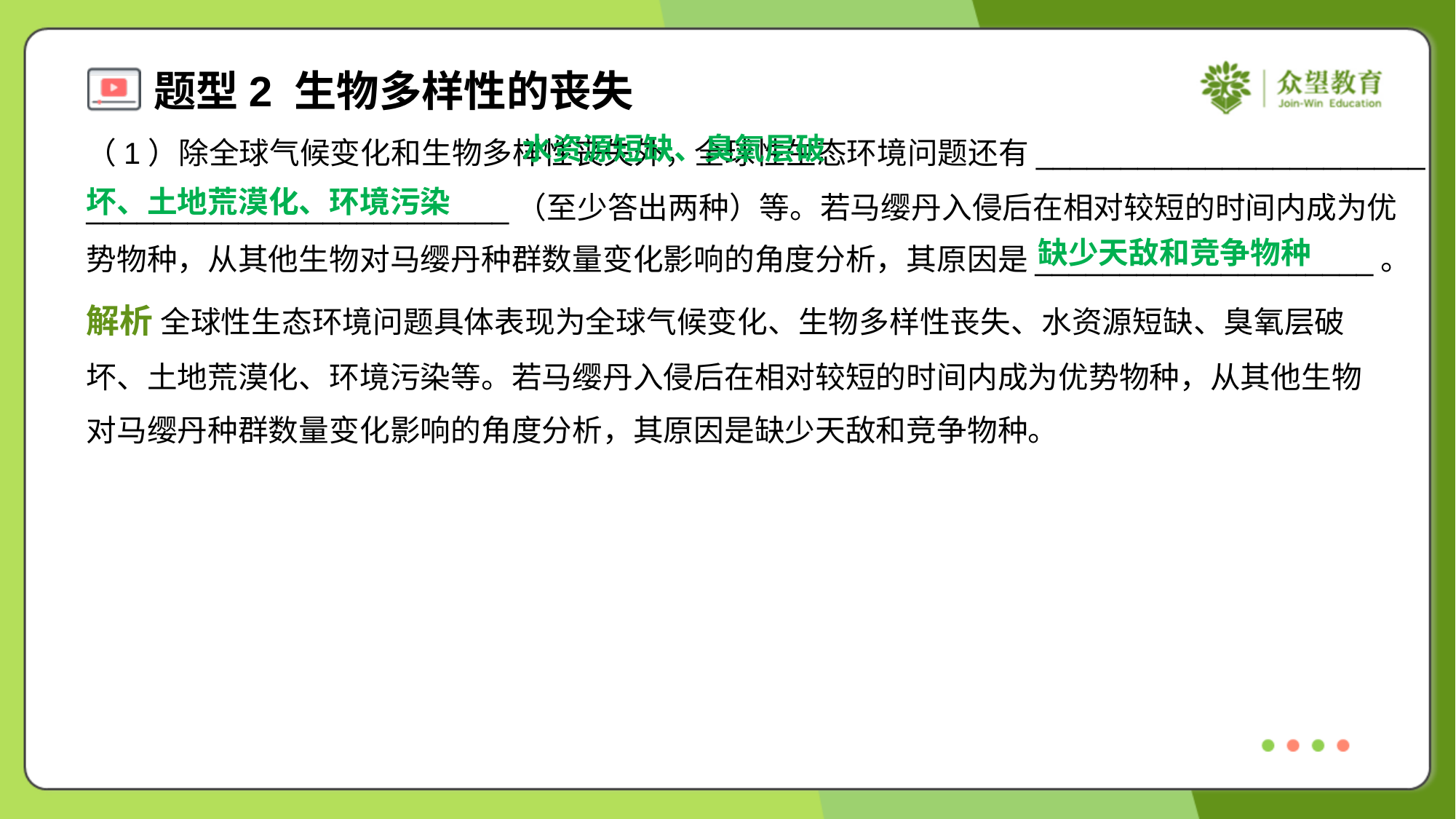

水资源短缺、臭氧层破
坏、土地荒漠化、环境污染
（1）除全球气候变化和生物多样性丧失外，全球性生态环境问题还有_______________________
_________________________（至少答出两种）等。若马缨丹入侵后在相对较短的时间内成为优
势物种，从其他生物对马缨丹种群数量变化影响的角度分析，其原因是____________________。
缺少天敌和竞争物种
解析 全球性生态环境问题具体表现为全球气候变化、生物多样性丧失、水资源短缺、臭氧层破
坏、土地荒漠化、环境污染等。若马缨丹入侵后在相对较短的时间内成为优势物种，从其他生物
对马缨丹种群数量变化影响的角度分析，其原因是缺少天敌和竞争物种。